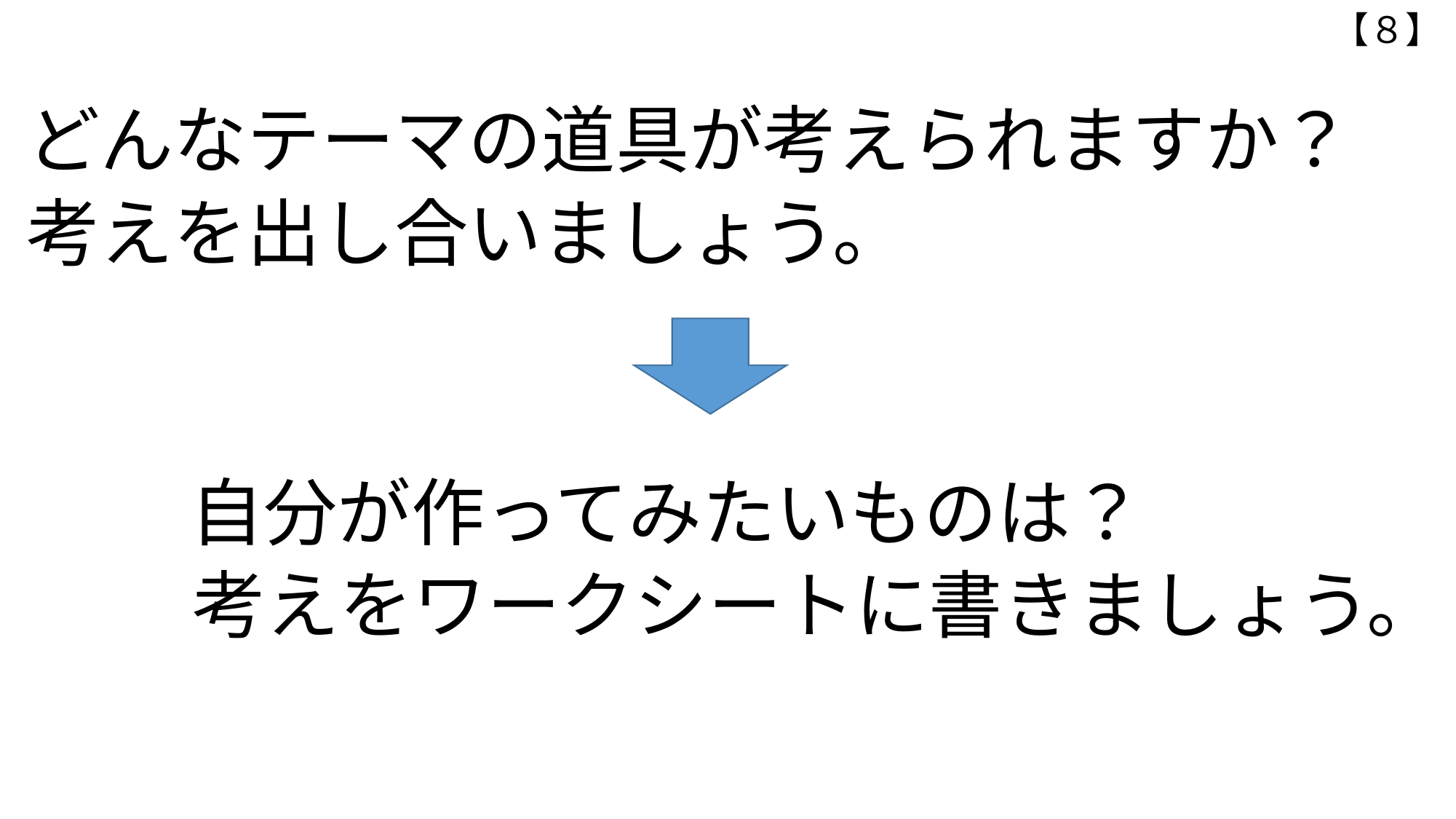

【８】
どんなテーマの道具が考えられますか？
考えを出し合いましょう。

　　 自分が作ってみたいものは？
　　　　　　　　　　　考えをワークシートに書きましょう。